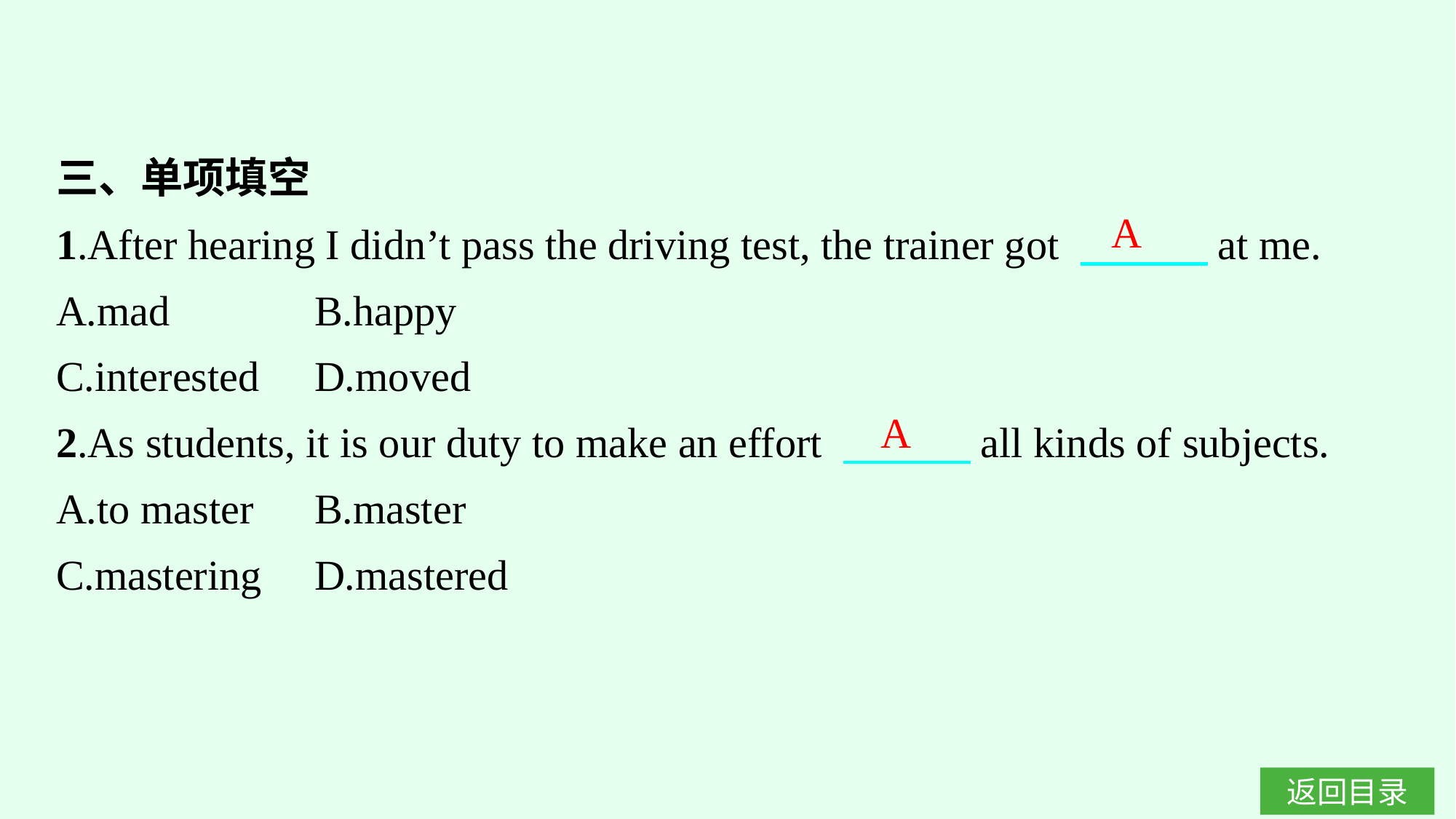

三、单项填空
1.After hearing I didn’t pass the driving test, the trainer got 　　　at me.
A.mad		B.happy
C.interested	D.moved
2.As students, it is our duty to make an effort 　　　all kinds of subjects.
A.to master	B.master
C.mastering	D.mastered
A
A